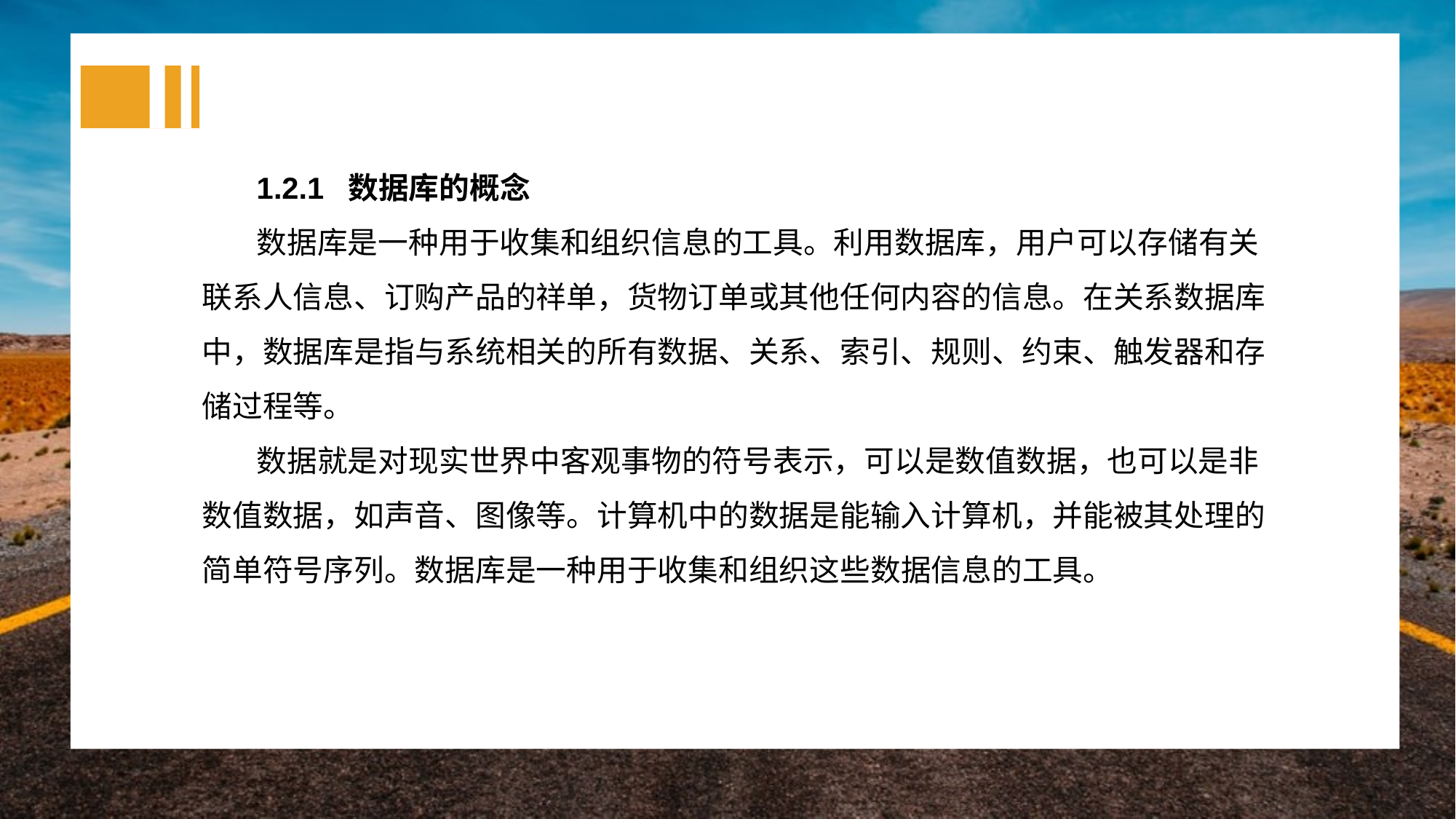

1.2.1  数据库的概念
数据库是一种用于收集和组织信息的工具。利用数据库，用户可以存储有关联系人信息、订购产品的祥单，货物订单或其他任何内容的信息。在关系数据库中，数据库是指与系统相关的所有数据、关系、索引、规则、约束、触发器和存储过程等。
数据就是对现实世界中客观事物的符号表示，可以是数值数据，也可以是非数值数据，如声音、图像等。计算机中的数据是能输入计算机，并能被其处理的简单符号序列。数据库是一种用于收集和组织这些数据信息的工具。